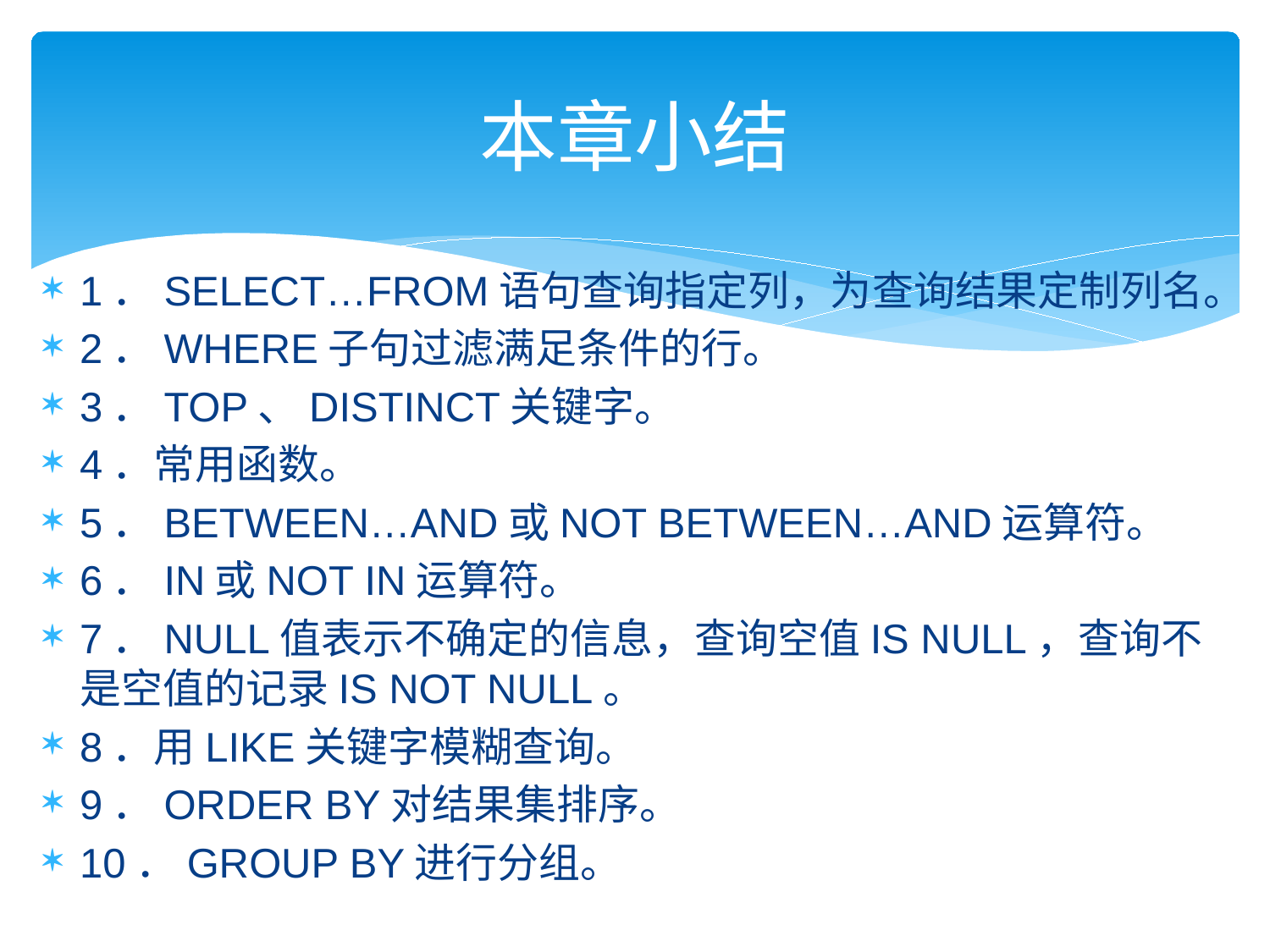

# 本章小结
1．SELECT…FROM语句查询指定列，为查询结果定制列名。
2．WHERE子句过滤满足条件的行。
3．TOP、DISTINCT关键字。
4．常用函数。
5．BETWEEN…AND或NOT BETWEEN…AND运算符。
6．IN或NOT IN运算符。
7．NULL值表示不确定的信息，查询空值IS NULL，查询不是空值的记录IS NOT NULL。
8．用LIKE关键字模糊查询。
9．ORDER BY对结果集排序。
10．GROUP BY进行分组。